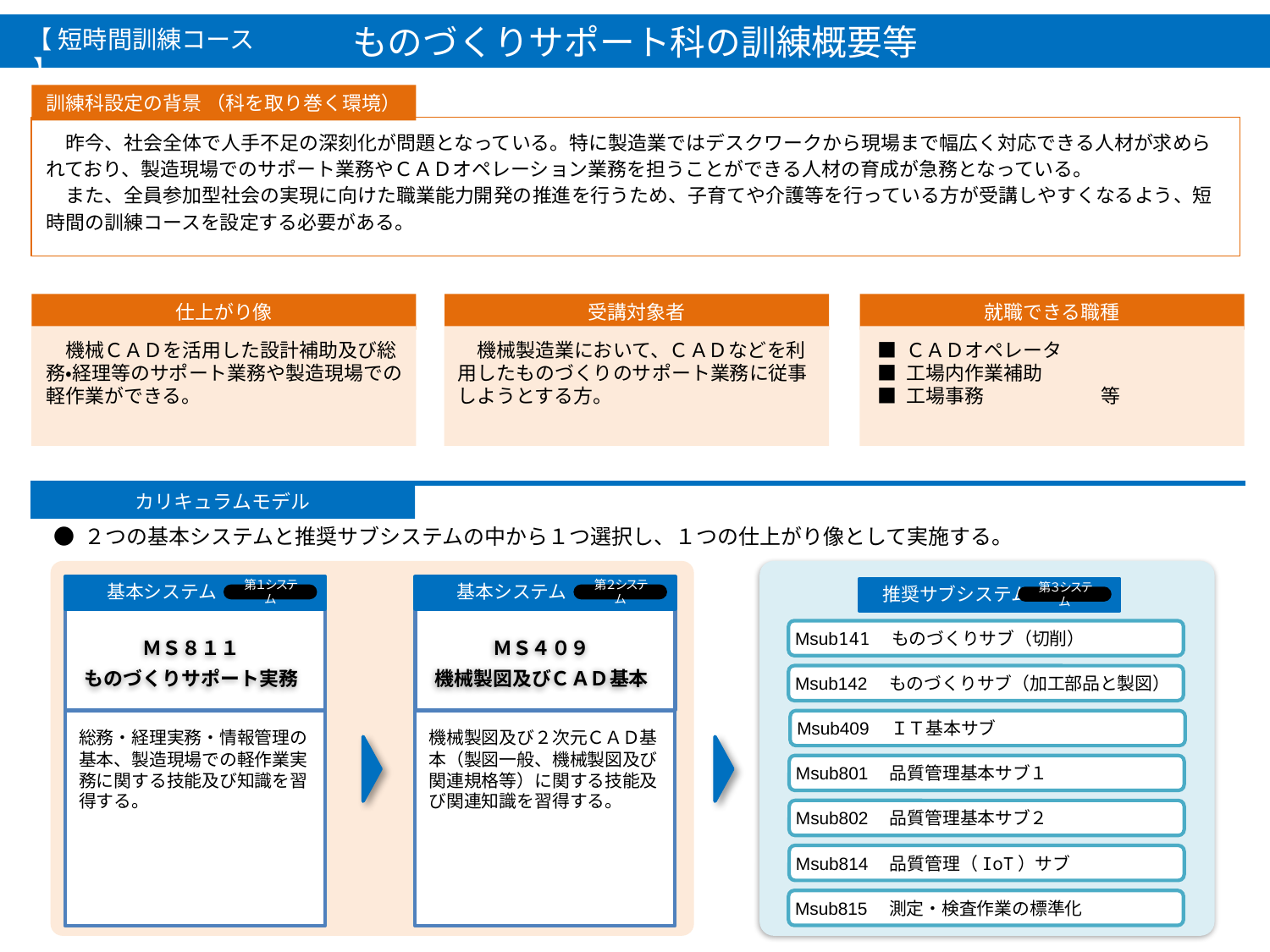

ものづくりサポート科の訓練概要等
【 短時間訓練コース 】
訓練科設定の背景 （科を取り巻く環境）

　昨今、社会全体で人手不足の深刻化が問題となっている。特に製造業ではデスクワークから現場まで幅広く対応できる人材が求められており、製造現場でのサポート業務やＣＡＤオペレーション業務を担うことができる人材の育成が急務となっている。
　また、全員参加型社会の実現に向けた職業能力開発の推進を行うため、子育てや介護等を行っている方が受講しやすくなるよう、短時間の訓練コースを設定する必要がある。
仕上がり像

　機械ＣＡＤを活用した設計補助及び総務・経理等のサポート業務や製造現場での軽作業ができる。
受講対象者

　機械製造業において、ＣＡＤなどを利用したものづくりのサポート業務に従事しようとする方。
就職できる職種

■ ＣＡＤオペレータ
■ 工場内作業補助
■ 工場事務　　　　　　等
カリキュラムモデル
● ２つの基本システムと推奨サブシステムの中から１つ選択し、１つの仕上がり像として実施する。

　　基本システム
　　基本システム

　推奨サブシステム
第１システム
第２システム
第３システム

ＭＳ８１１
ものづくりサポート実務

ＭＳ４０９
機械製図及びＣＡＤ基本

MS228
構造物鉄工基本
第１、４ システム

MS228
構造物鉄工基本
第１、４ システム
鉄鋼材の加工及び構造物運搬作業ができる。
鉄鋼材の加工及び構造物運搬作業ができる。
Msub141　ものづくりサブ（切削）
居住系
Msub142　ものづくりサブ（加工部品と製図）
Msub409　ＩＴ基本サブ

総務・経理実務・情報管理の基本、製造現場での軽作業実務に関する技能及び知識を習得する。
機械製図及び２次元ＣＡＤ基本（製図一般、機械製図及び関連規格等）に関する技能及び関連知識を習得する。
Msub801　品質管理基本サブ１

Msub802　品質管理基本サブ２
Msub814　品質管理（IoT）サブ
Msub815　測定・検査作業の標準化